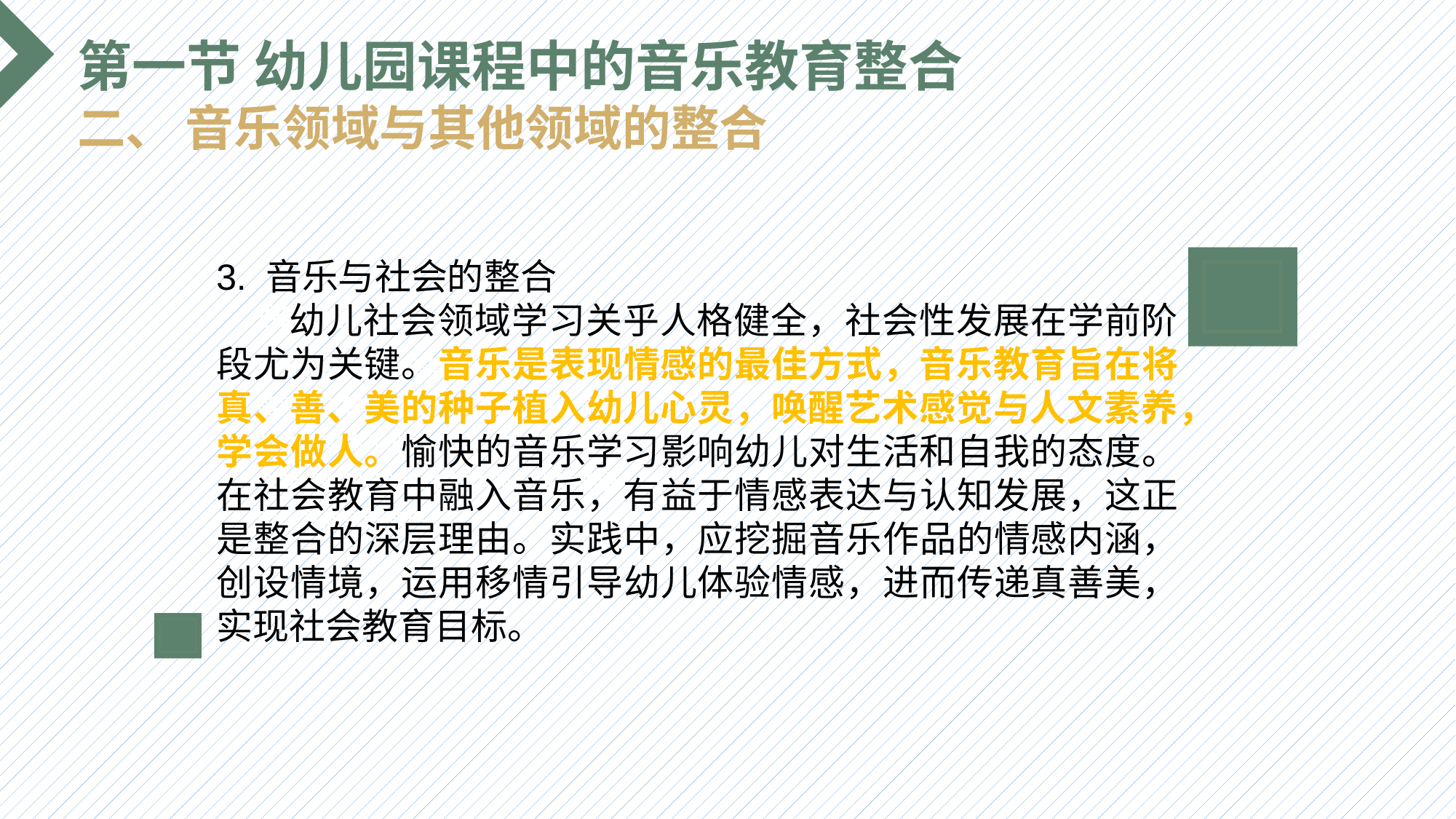

第一节 幼儿园课程中的音乐教育整合
二、 音乐领域与其他领域的整合

3. 音乐与社会的整合
 幼儿社会领域学习关乎人格健全，社会性发展在学前阶段尤为关键。音乐是表现情感的最佳方式，音乐教育旨在将真、善、美的种子植入幼儿心灵，唤醒艺术感觉与人文素养，学会做人。愉快的音乐学习影响幼儿对生活和自我的态度。在社会教育中融入音乐，有益于情感表达与认知发展，这正是整合的深层理由。实践中，应挖掘音乐作品的情感内涵，创设情境，运用移情引导幼儿体验情感，进而传递真善美，实现社会教育目标。

选题背景
输入您的内容，请简要说明，言简意赅即可输入您的内容，请简要说明，言简意赅即可输入您的内容，请简要说明，言简意赅即可输入您的内容，请简要说明，言简意赅即可